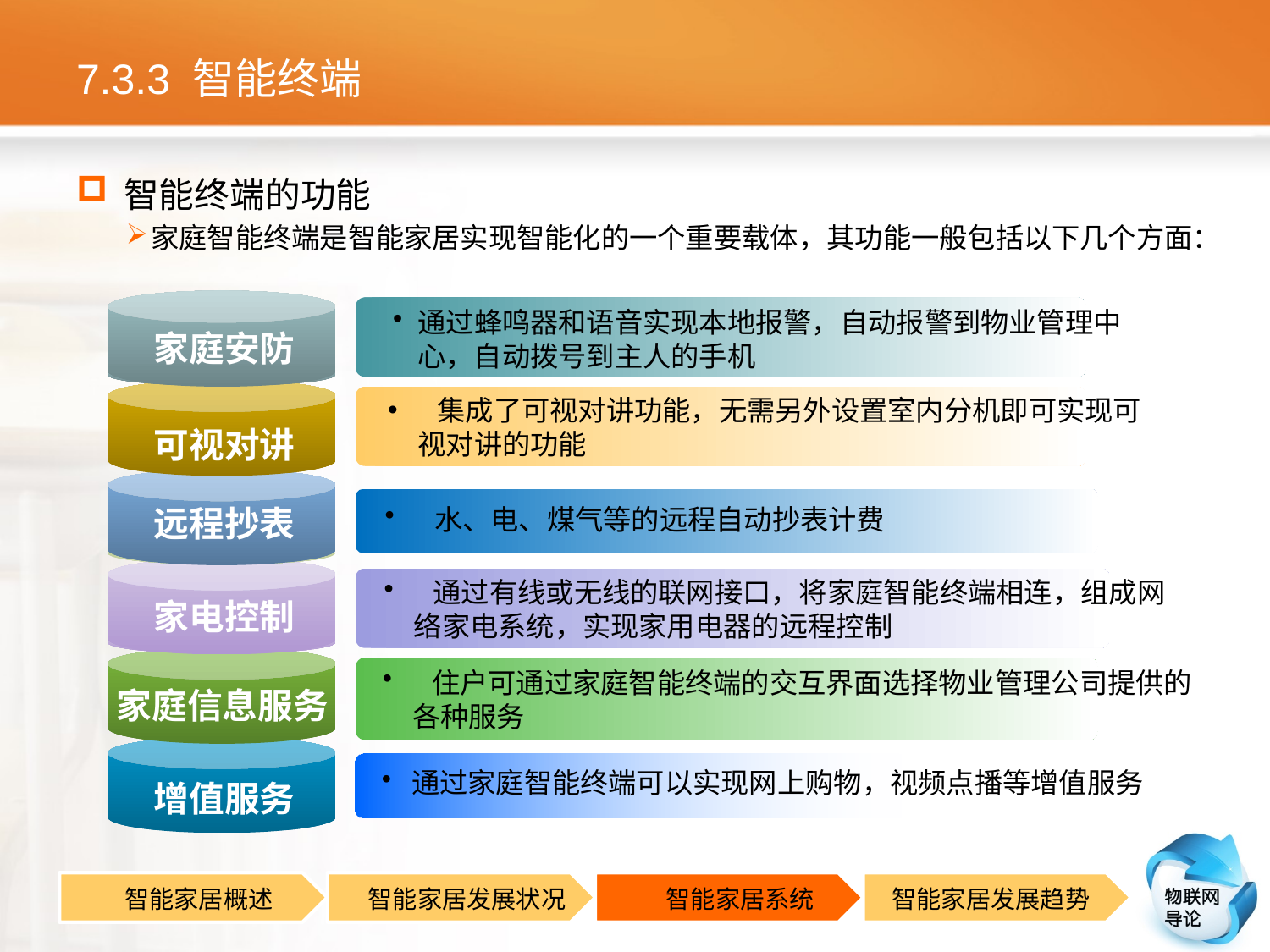

# 7.3.3 智能终端
智能终端的功能
家庭智能终端是智能家居实现智能化的一个重要载体，其功能一般包括以下几个方面：

通过蜂鸣器和语音实现本地报警，自动报警到物业管理中心，自动拨号到主人的手机
家庭安防

  集成了可视对讲功能，无需另外设置室内分机即可实现可视对讲的功能
可视对讲

  水、电、煤气等的远程自动抄表计费
远程抄表

  通过有线或无线的联网接口，将家庭智能终端相连，组成网络家电系统，实现家用电器的远程控制
家电控制

  住户可通过家庭智能终端的交互界面选择物业管理公司提供的各种服务
家庭信息服务

通过家庭智能终端可以实现网上购物，视频点播等增值服务
增值服务